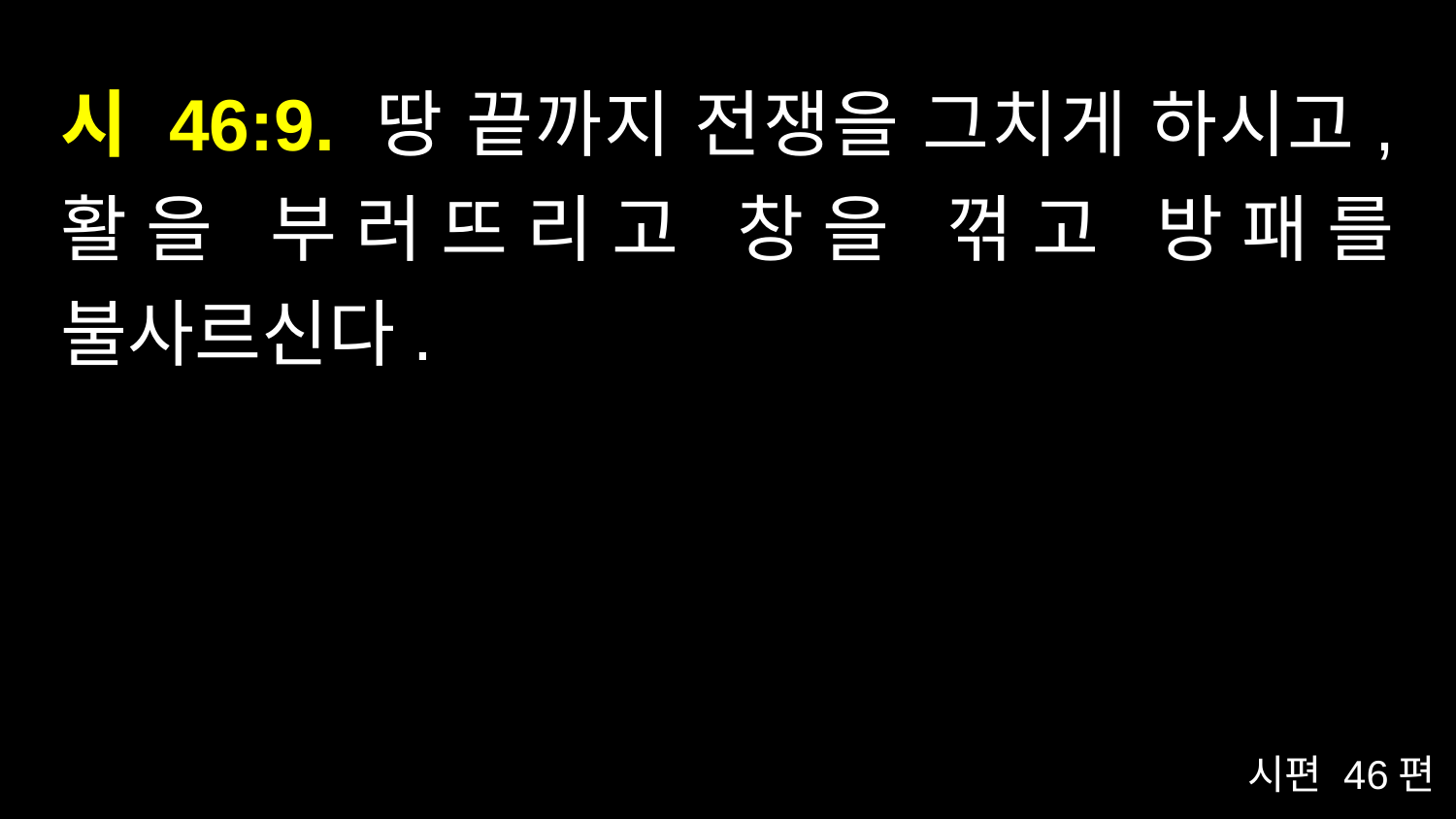

# 시 46:9. 땅 끝까지 전쟁을 그치게 하시고, 활을 부러뜨리고 창을 꺾고 방패를 불사르신다.
시편 46편